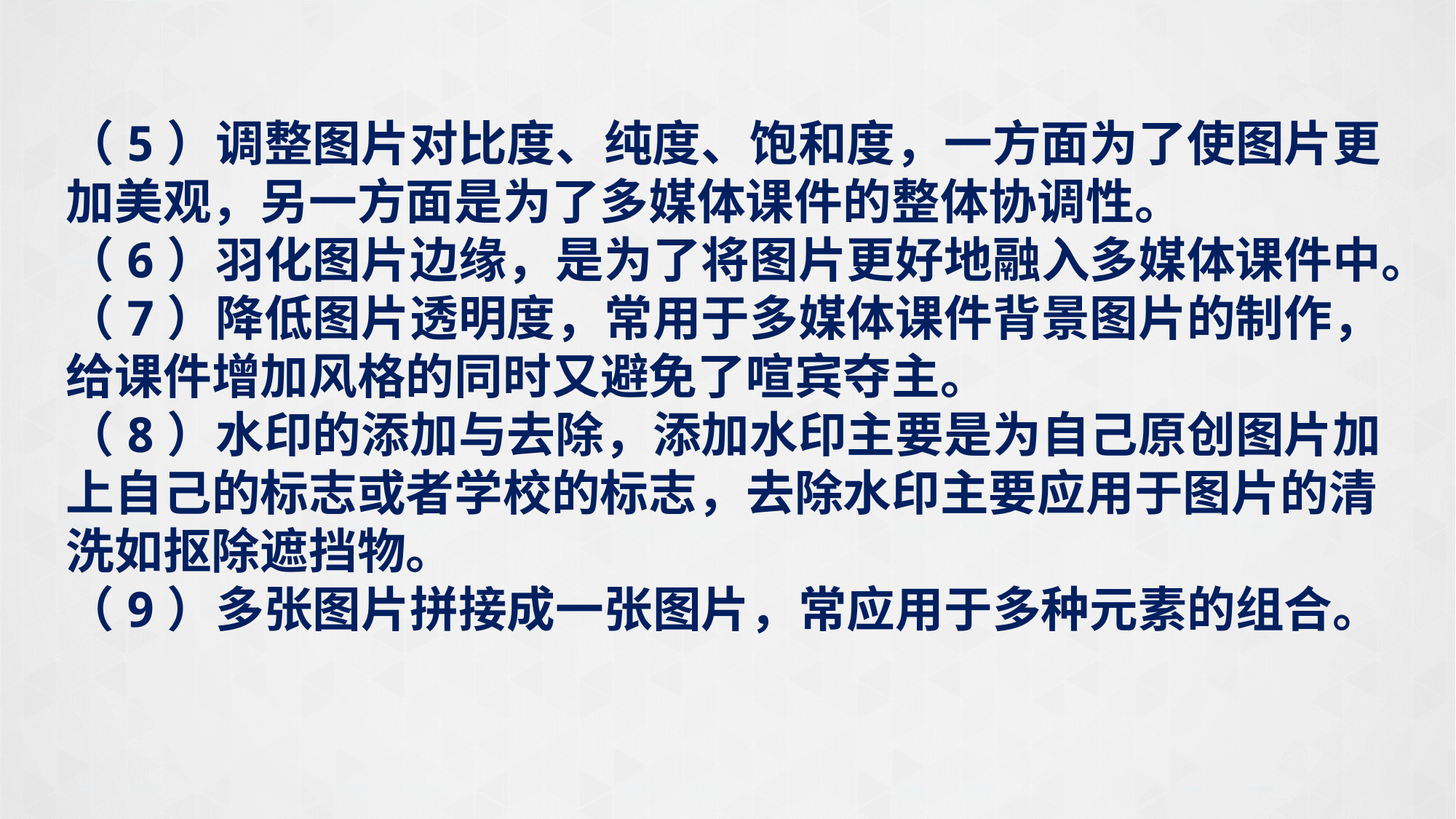

（5）调整图片对比度、纯度、饱和度，一方面为了使图片更加美观，另一方面是为了多媒体课件的整体协调性。
（6）羽化图片边缘，是为了将图片更好地融入多媒体课件中。
（7）降低图片透明度，常用于多媒体课件背景图片的制作，给课件增加风格的同时又避免了喧宾夺主。
（8）水印的添加与去除，添加水印主要是为自己原创图片加上自己的标志或者学校的标志，去除水印主要应用于图片的清洗如抠除遮挡物。
（9）多张图片拼接成一张图片，常应用于多种元素的组合。